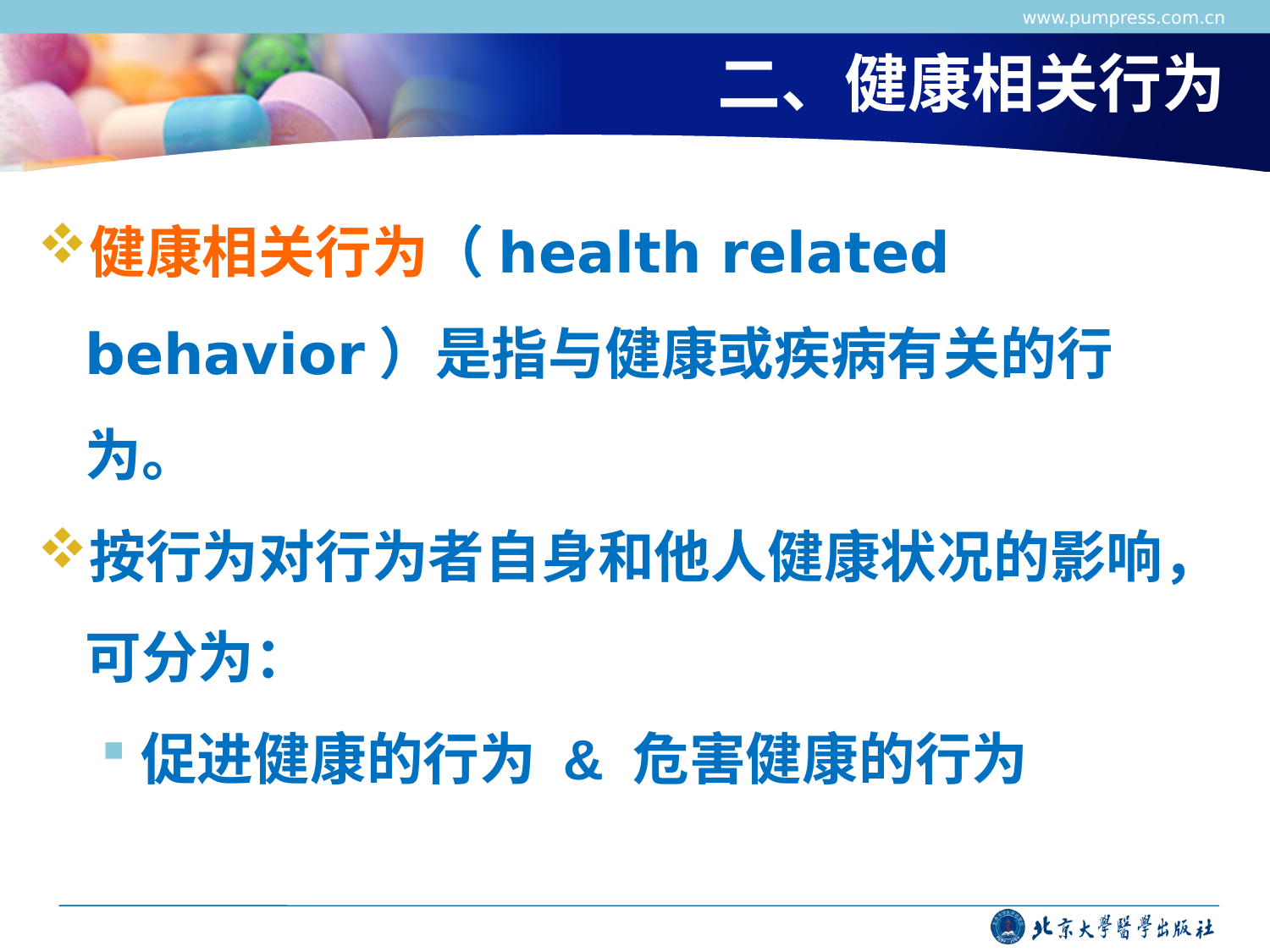

www.pumpress.com.cn
# 二、健康相关行为
健康相关行为（health related behavior）是指与健康或疾病有关的行为。
按行为对行为者自身和他人健康状况的影响，可分为：
促进健康的行为 & 危害健康的行为